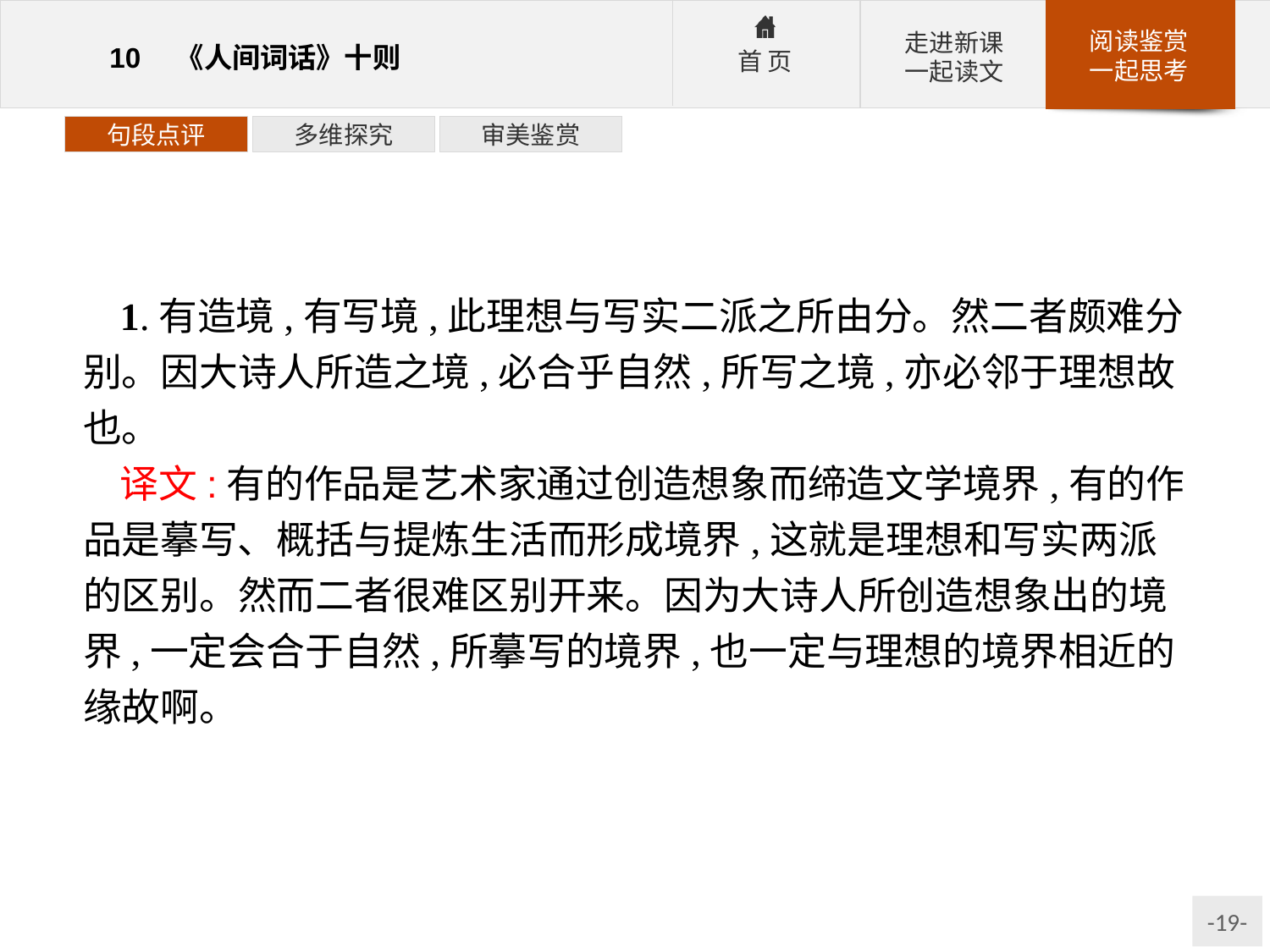

句段点评
多维探究
审美鉴赏
1.有造境,有写境,此理想与写实二派之所由分。然二者颇难分别。因大诗人所造之境,必合乎自然,所写之境,亦必邻于理想故也。
译文:有的作品是艺术家通过创造想象而缔造文学境界,有的作品是摹写、概括与提炼生活而形成境界,这就是理想和写实两派的区别。然而二者很难区别开来。因为大诗人所创造想象出的境界,一定会合于自然,所摹写的境界,也一定与理想的境界相近的缘故啊。